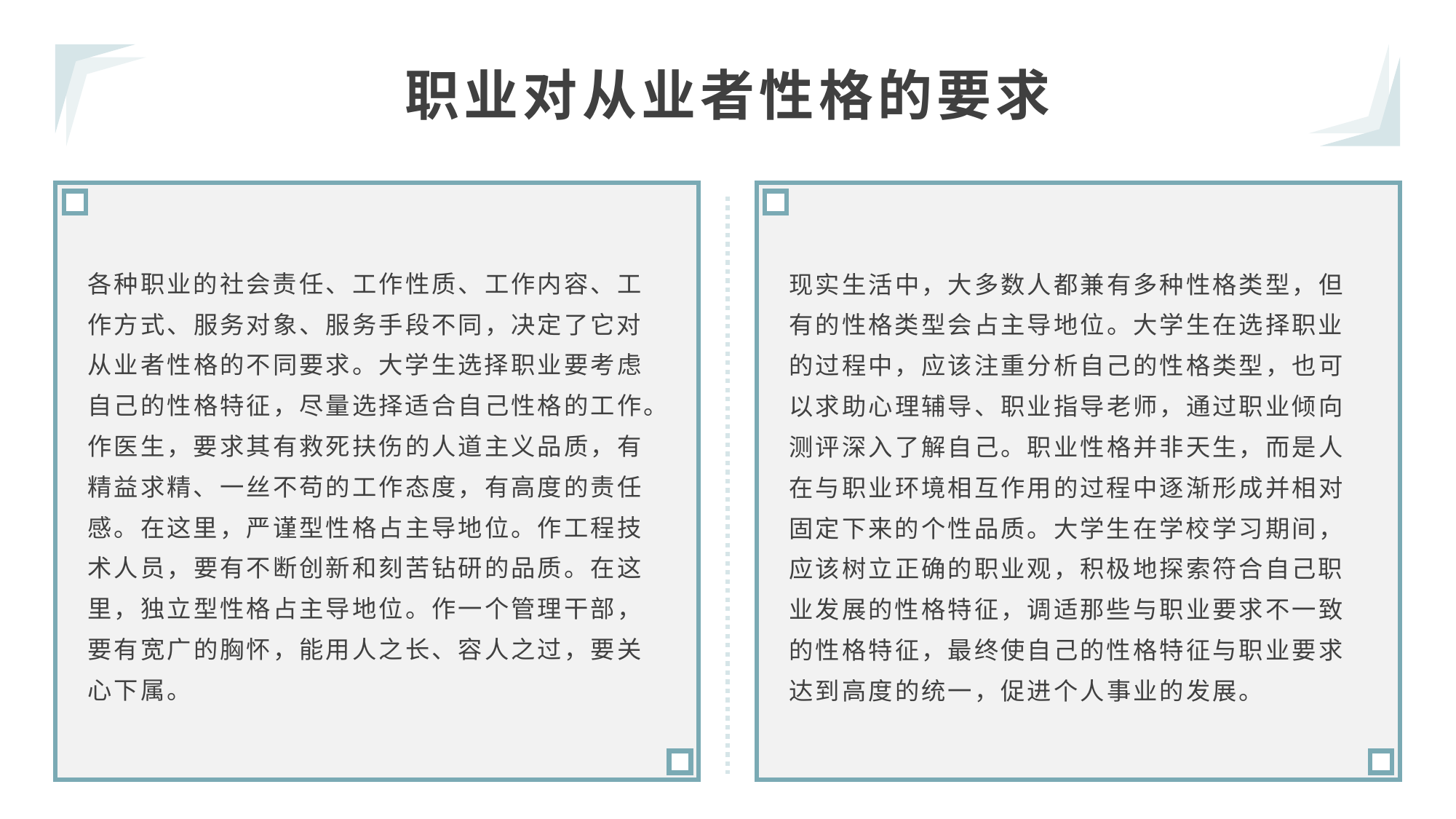

职业对从业者性格的要求

各种职业的社会责任、工作性质、工作内容、工作方式、服务对象、服务手段不同，决定了它对从业者性格的不同要求。大学生选择职业要考虑自己的性格特征，尽量选择适合自己性格的工作。作医生，要求其有救死扶伤的人道主义品质，有精益求精、一丝不苟的工作态度，有高度的责任感。在这里，严谨型性格占主导地位。作工程技术人员，要有不断创新和刻苦钻研的品质。在这里，独立型性格占主导地位。作一个管理干部，要有宽广的胸怀，能用人之长、容人之过，要关心下属。
现实生活中，大多数人都兼有多种性格类型，但有的性格类型会占主导地位。大学生在选择职业的过程中，应该注重分析自己的性格类型，也可以求助心理辅导、职业指导老师，通过职业倾向测评深入了解自己。职业性格并非天生，而是人在与职业环境相互作用的过程中逐渐形成并相对固定下来的个性品质。大学生在学校学习期间，应该树立正确的职业观，积极地探索符合自己职业发展的性格特征，调适那些与职业要求不一致的性格特征，最终使自己的性格特征与职业要求达到高度的统一，促进个人事业的发展。